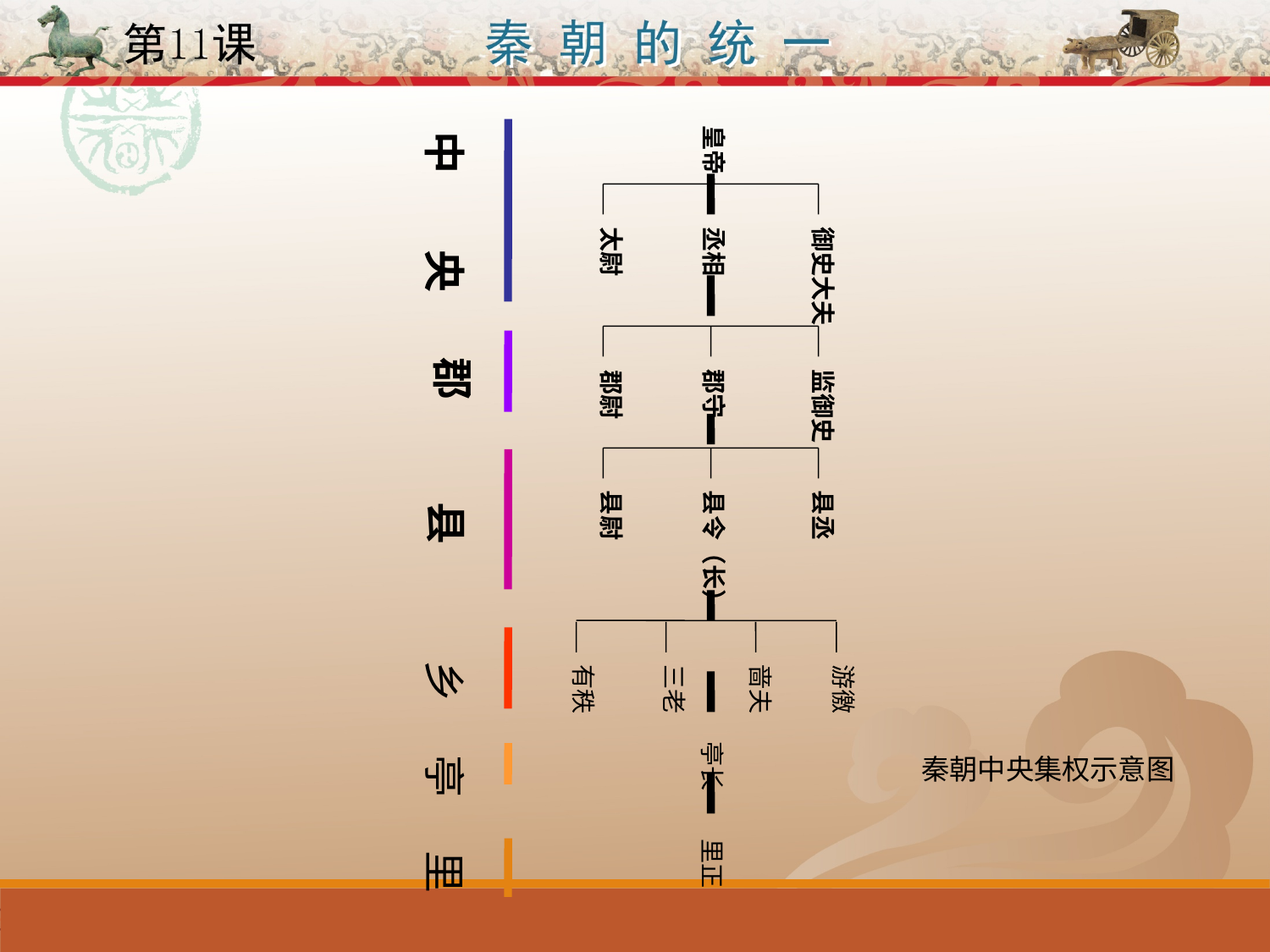

皇帝

太尉
丞相
御史大夫

郡守
监御史
郡尉

县尉
县令（长）
县丞

有秩
三老
啬夫
游徼

  亭长

 里正
中        央

郡

县

乡
亭

秦朝中央集权示意图
里